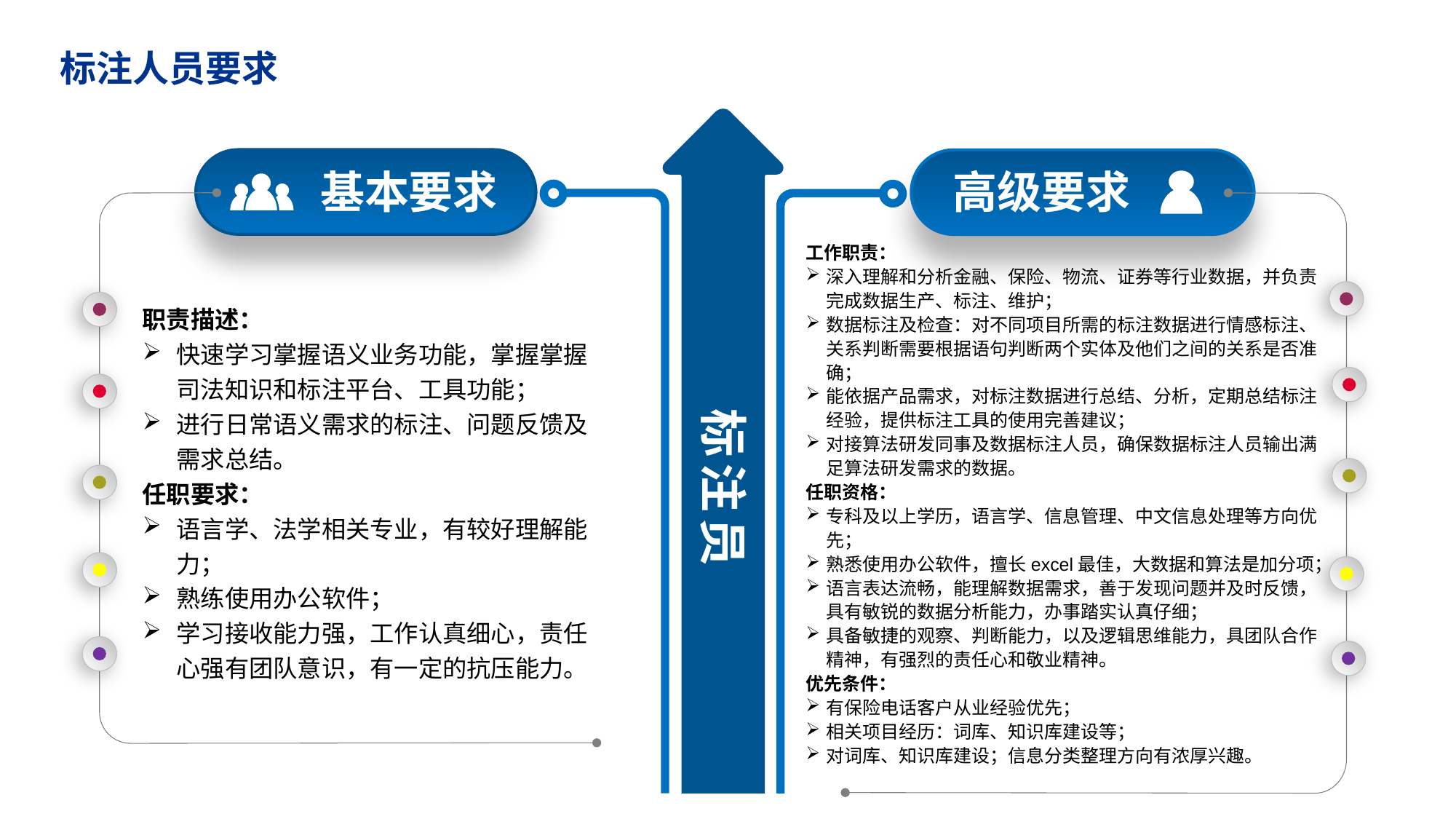

标注人员要求

基本要求

高级要求

工作职责：
深入理解和分析金融、保险、物流、证券等行业数据，并负责完成数据生产、标注、维护；
数据标注及检查：对不同项目所需的标注数据进行情感标注、关系判断需要根据语句判断两个实体及他们之间的关系是否准确；
能依据产品需求，对标注数据进行总结、分析，定期总结标注经验，提供标注工具的使用完善建议；
对接算法研发同事及数据标注人员，确保数据标注人员输出满足算法研发需求的数据。
任职资格：
专科及以上学历，语言学、信息管理、中文信息处理等方向优先；
熟悉使用办公软件，擅长excel最佳，大数据和算法是加分项；
语言表达流畅，能理解数据需求，善于发现问题并及时反馈，具有敏锐的数据分析能力，办事踏实认真仔细；
具备敏捷的观察、判断能力，以及逻辑思维能力，具团队合作精神，有强烈的责任心和敬业精神。
优先条件：
有保险电话客户从业经验优先；
相关项目经历：词库、知识库建设等；
对词库、知识库建设；信息分类整理方向有浓厚兴趣。
标注员

职责描述：
快速学习掌握语义业务功能，掌握掌握司法知识和标注平台、工具功能；
进行日常语义需求的标注、问题反馈及需求总结。
任职要求：
语言学、法学相关专业，有较好理解能力；
熟练使用办公软件；
学习接收能力强，工作认真细心，责任心强有团队意识，有一定的抗压能力。